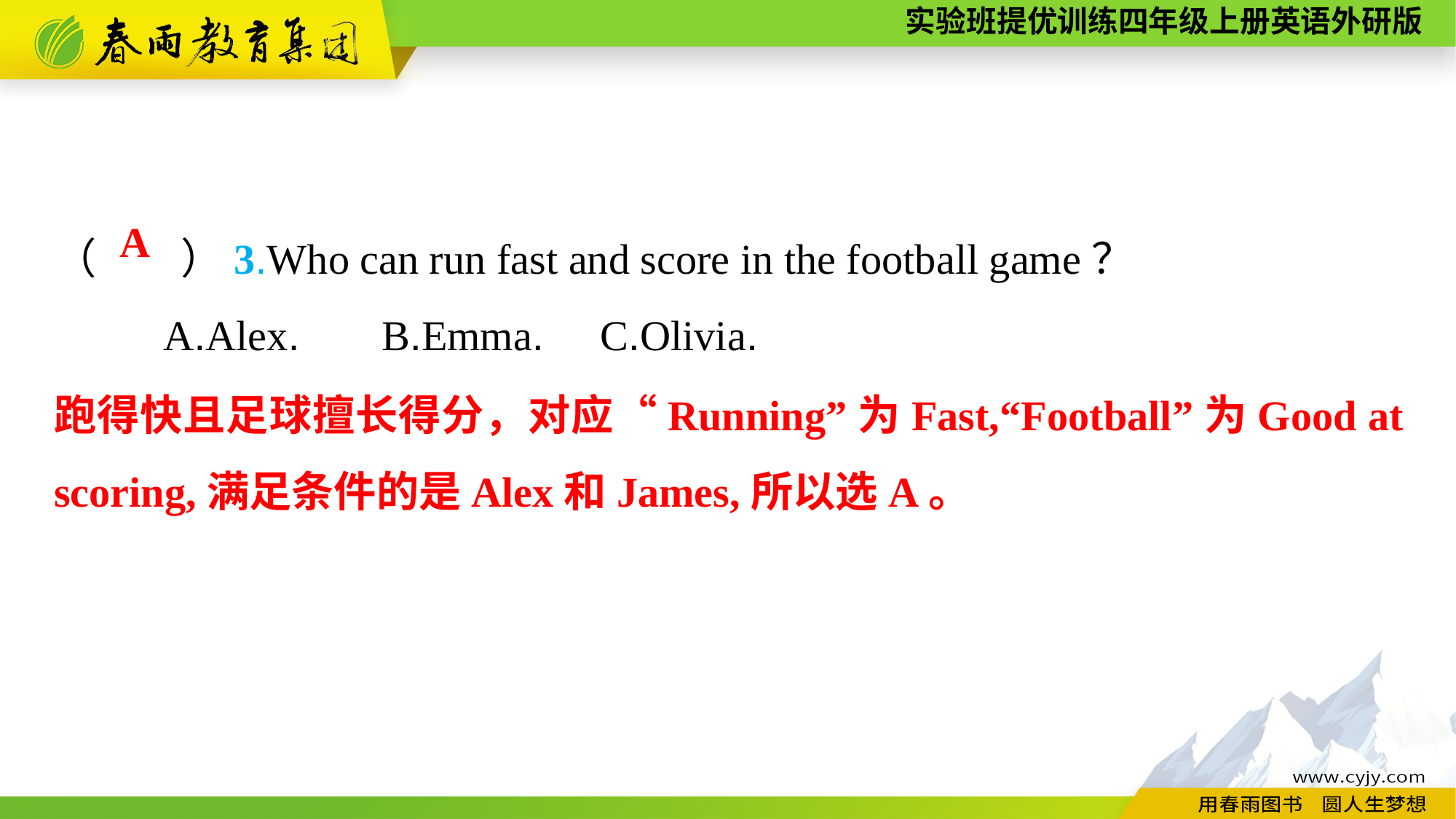

（　　）3.Who can run fast and score in the football game？
	A.Alex.	B.Emma.	C.Olivia.
A
跑得快且足球擅长得分，对应“Running”为Fast,“Football”为Good at scoring,满足条件的是Alex和James,所以选A。